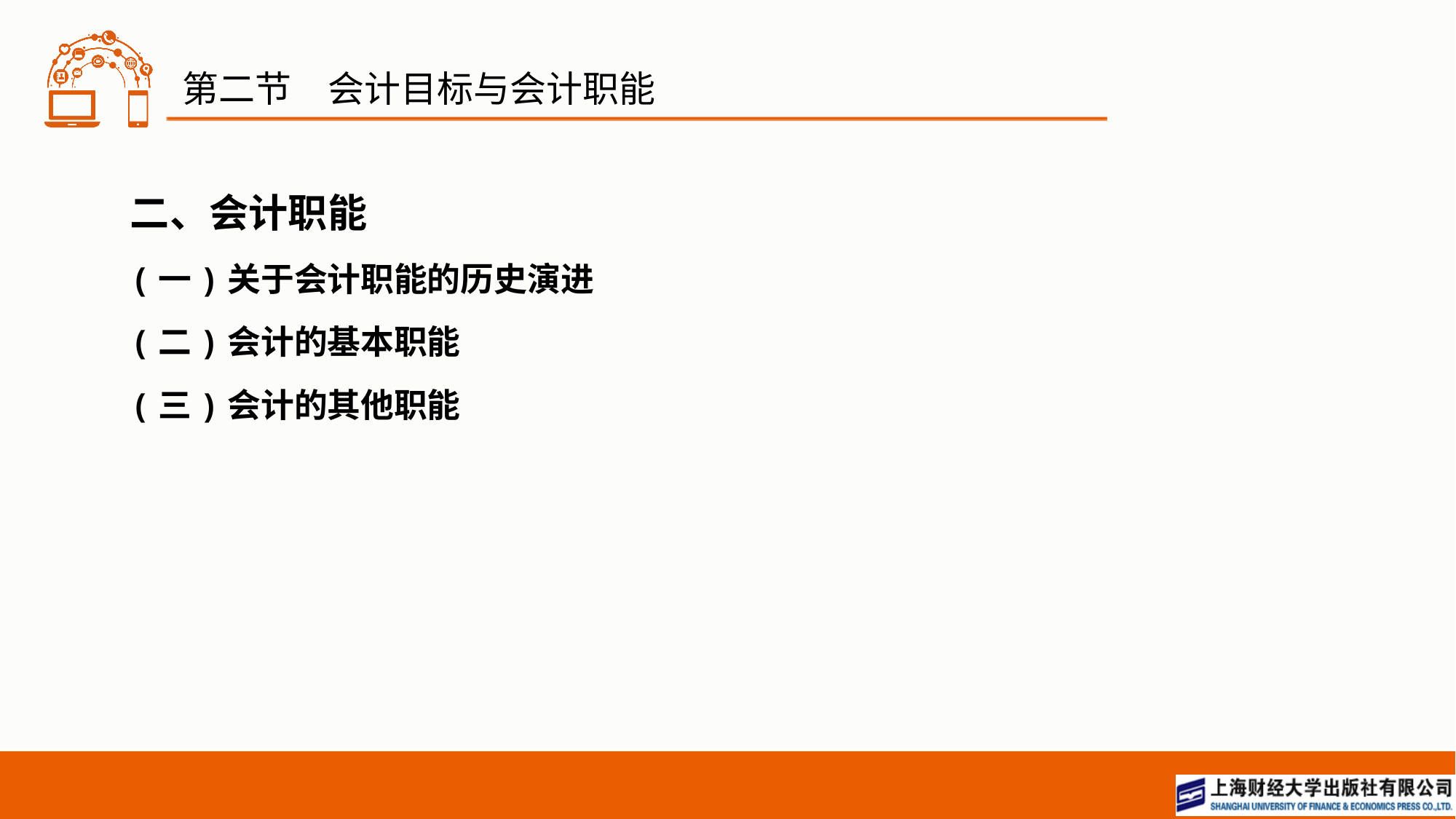

# 第二节　会计目标与会计职能
二、会计职能
(一)关于会计职能的历史演进
(二)会计的基本职能
(三)会计的其他职能